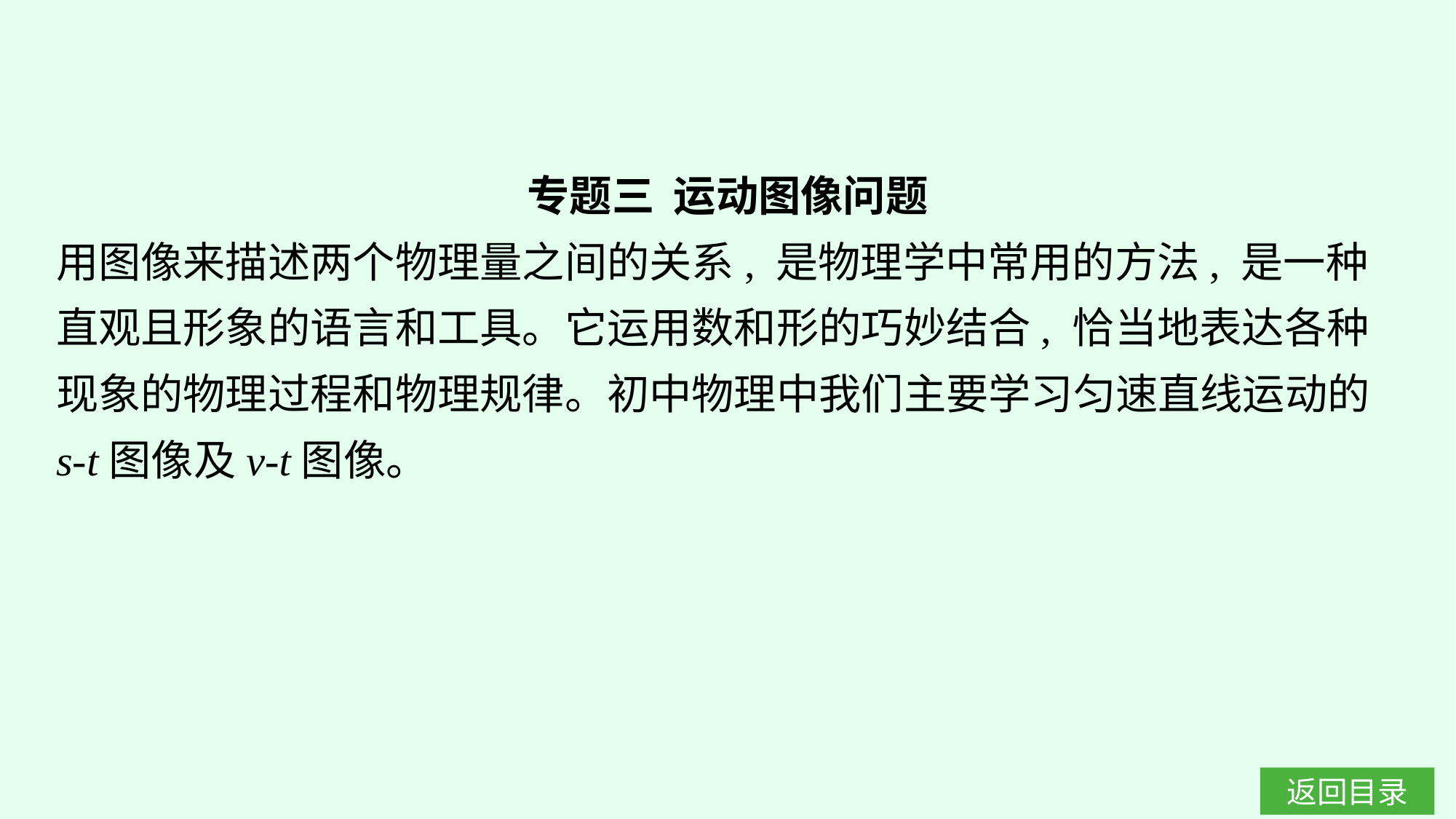

专题三  运动图像问题
用图像来描述两个物理量之间的关系, 是物理学中常用的方法, 是一种直观且形象的语言和工具。它运用数和形的巧妙结合, 恰当地表达各种现象的物理过程和物理规律。初中物理中我们主要学习匀速直线运动的s-t图像及v-t图像。